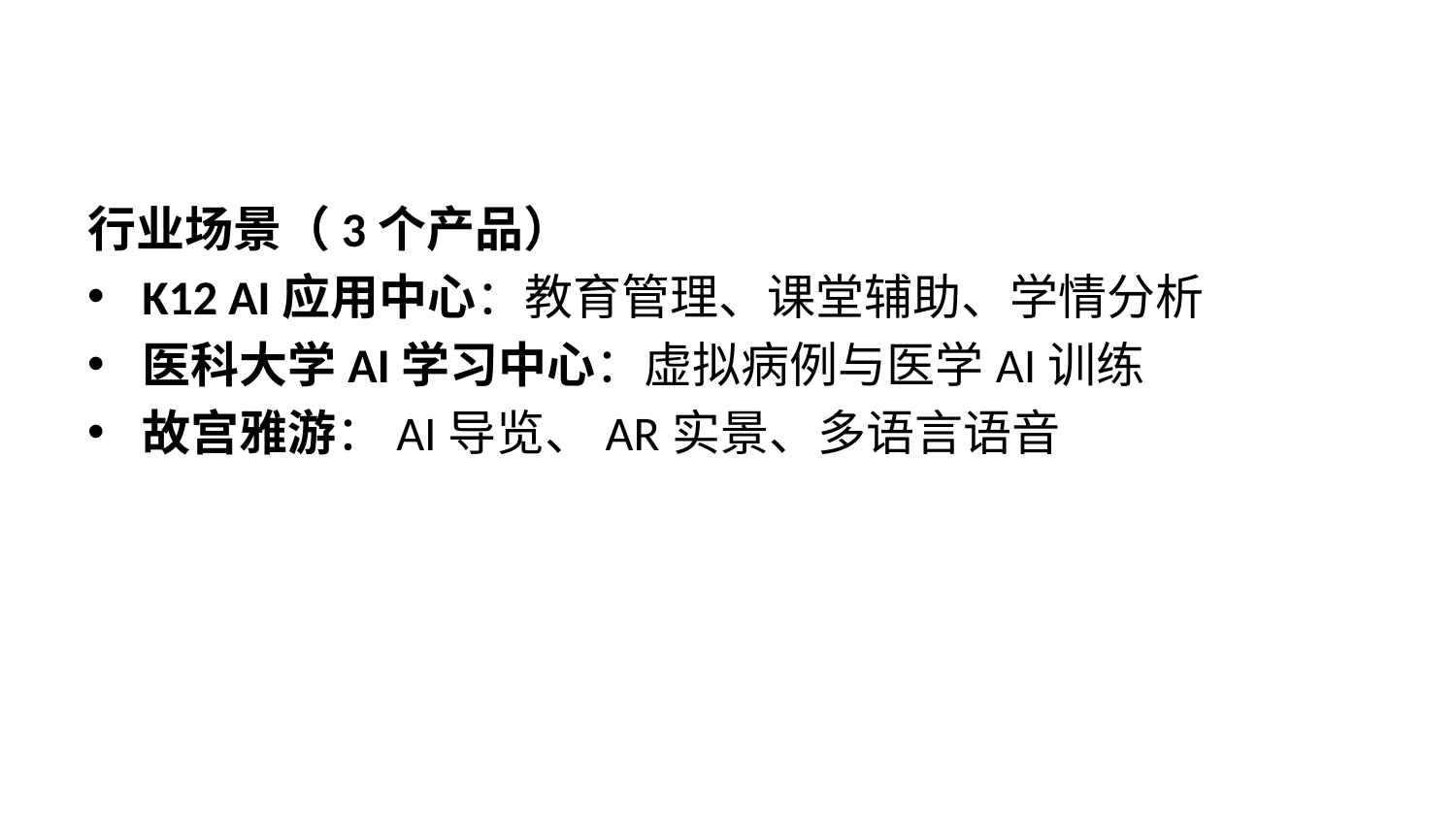

行业场景（3个产品）
K12 AI应用中心：教育管理、课堂辅助、学情分析
医科大学AI学习中心：虚拟病例与医学AI训练
故宫雅游：AI导览、AR实景、多语言语音